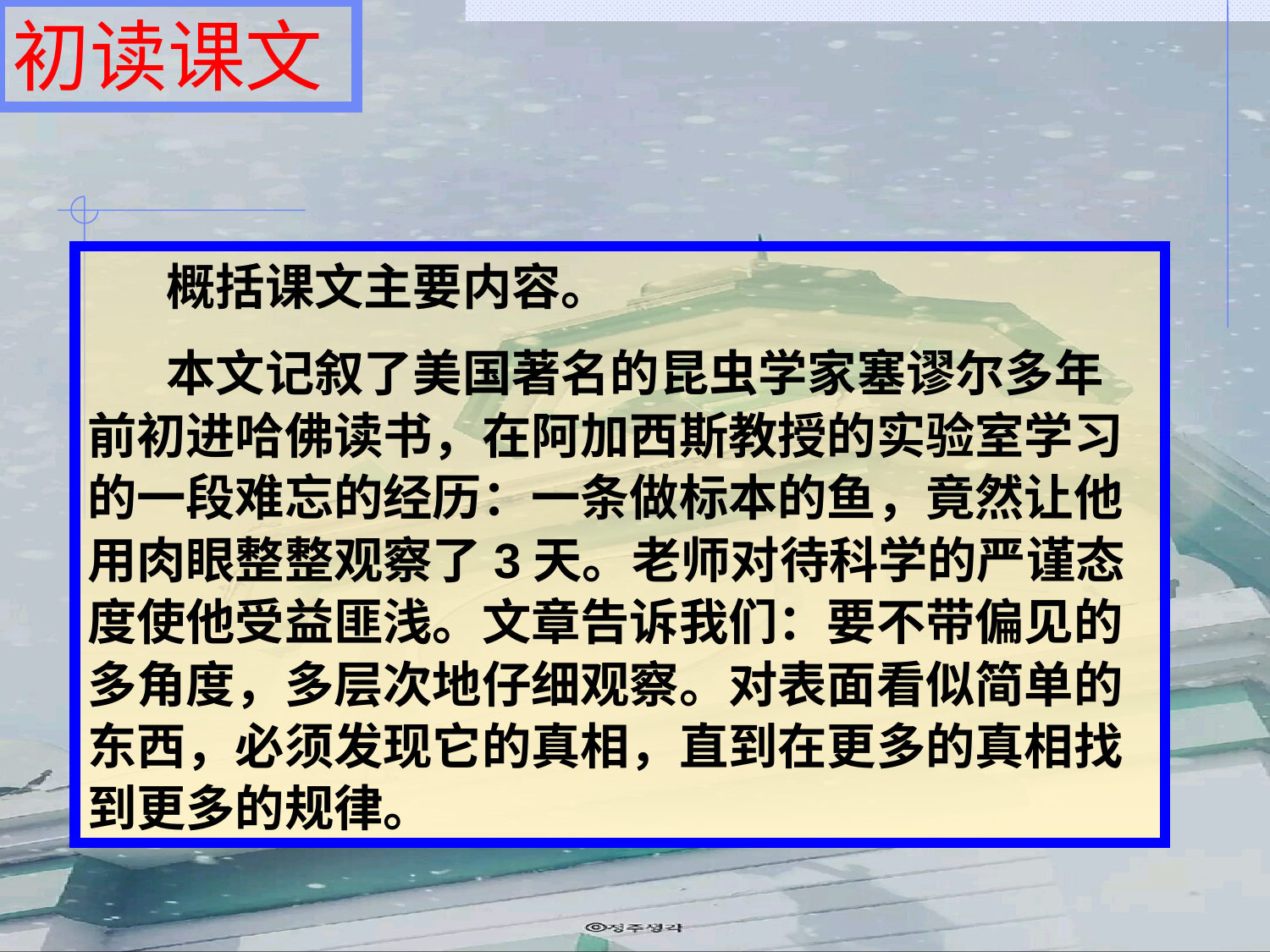

初读课文
      概括课文主要内容。
      本文记叙了美国著名的昆虫学家塞谬尔多年前初进哈佛读书，在阿加西斯教授的实验室学习的一段难忘的经历：一条做标本的鱼，竟然让他用肉眼整整观察了3天。老师对待科学的严谨态度使他受益匪浅。文章告诉我们：要不带偏见的多角度，多层次地仔细观察。对表面看似简单的东西，必须发现它的真相，直到在更多的真相找到更多的规律。